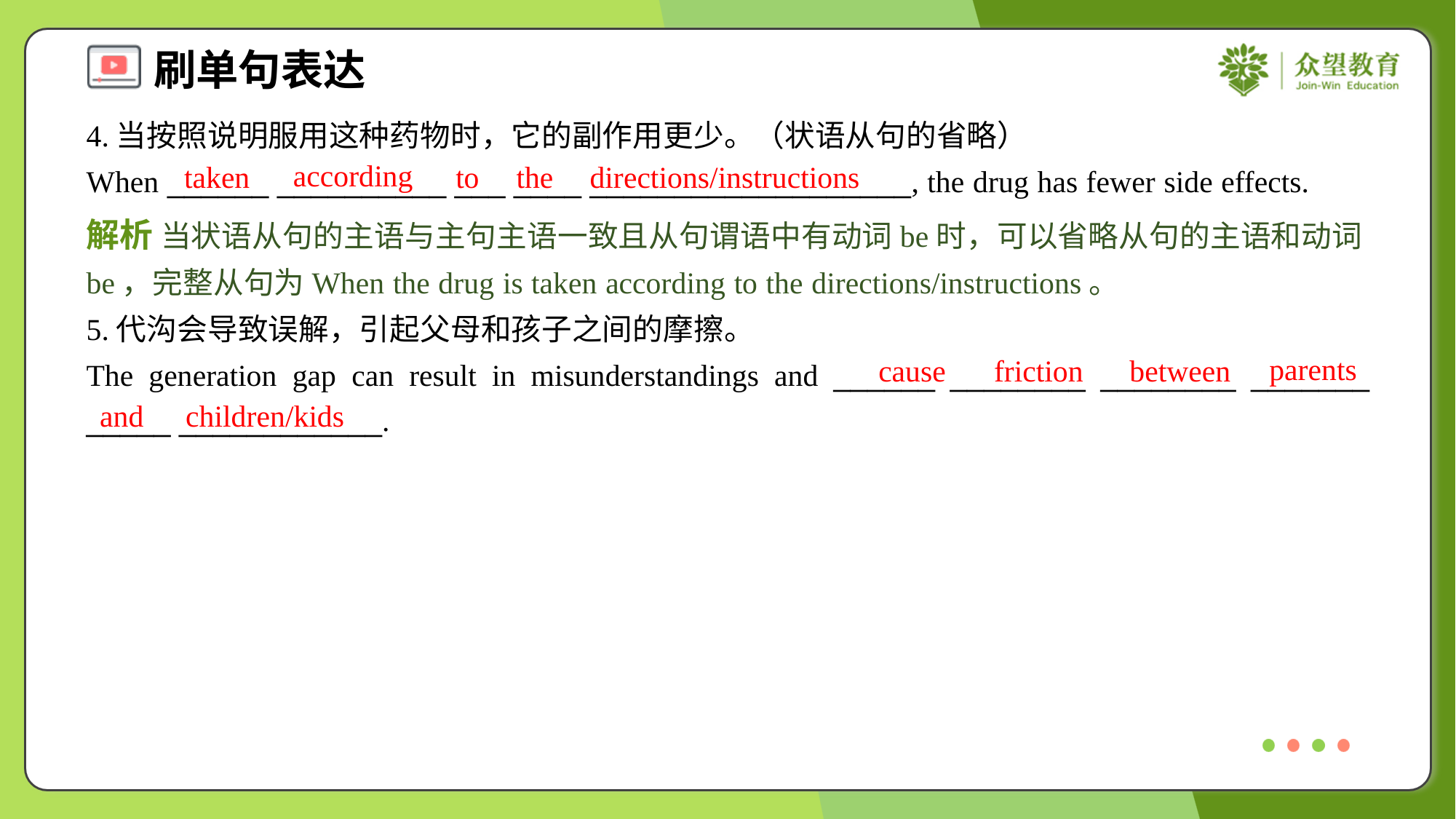

4.当按照说明服用这种药物时，它的副作用更少。（状语从句的省略）
When ______ __________ ___ ____ ___________________, the drug has fewer side effects.
according
taken
to
the
directions/instructions
解析 当状语从句的主语与主句主语一致且从句谓语中有动词be时，可以省略从句的主语和动词be，完整从句为When the drug is taken according to the directions/instructions。
5.代沟会导致误解，引起父母和孩子之间的摩擦。
The generation gap can result in misunderstandings and ______ ________ ________ _______ _____ ____________.
parents
cause
friction
between
and
children/kids